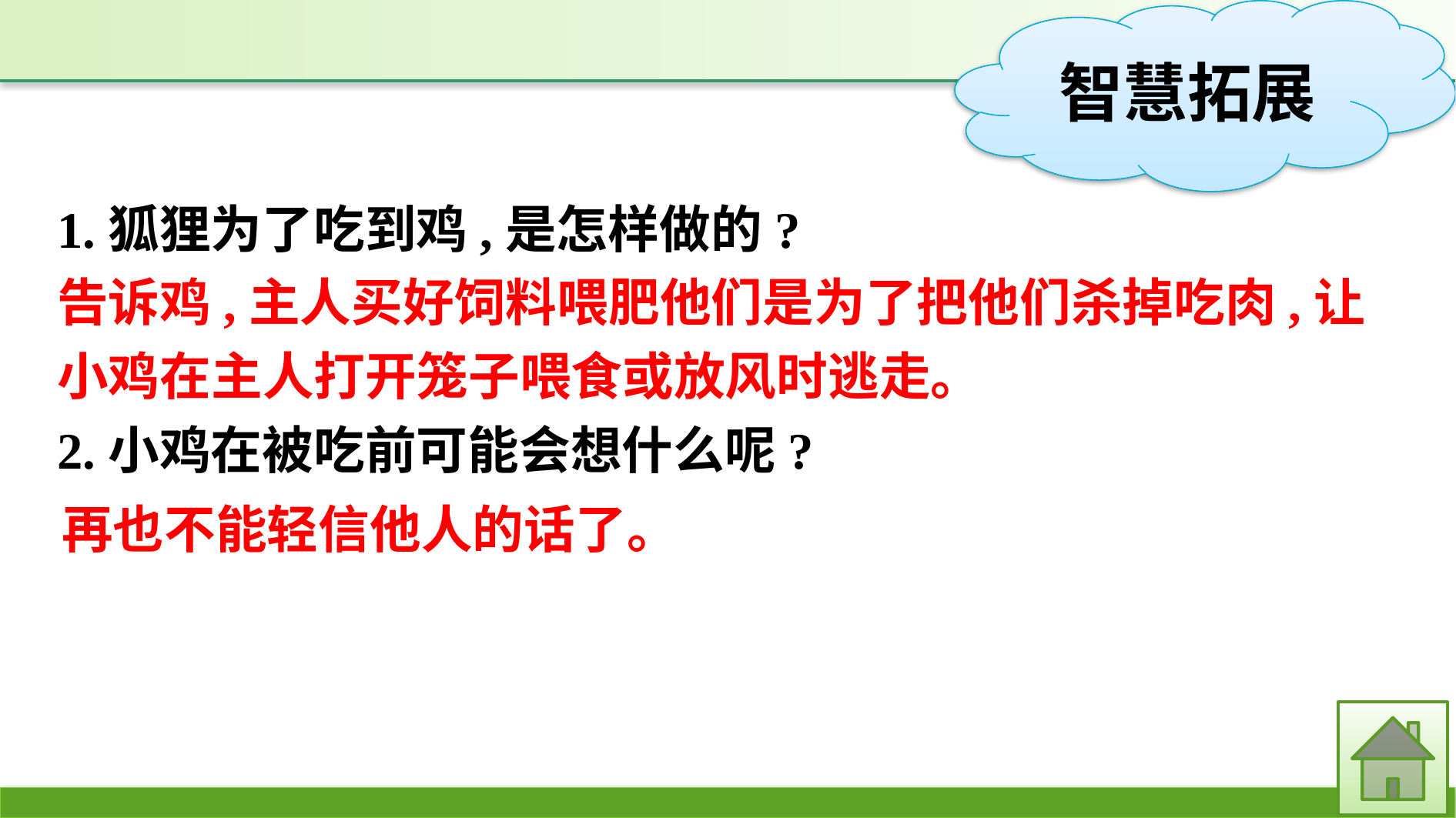

1.狐狸为了吃到鸡,是怎样做的?
告诉鸡,主人买好饲料喂肥他们是为了把他们杀掉吃肉,让小鸡在主人打开笼子喂食或放风时逃走。
2.小鸡在被吃前可能会想什么呢?
再也不能轻信他人的话了。